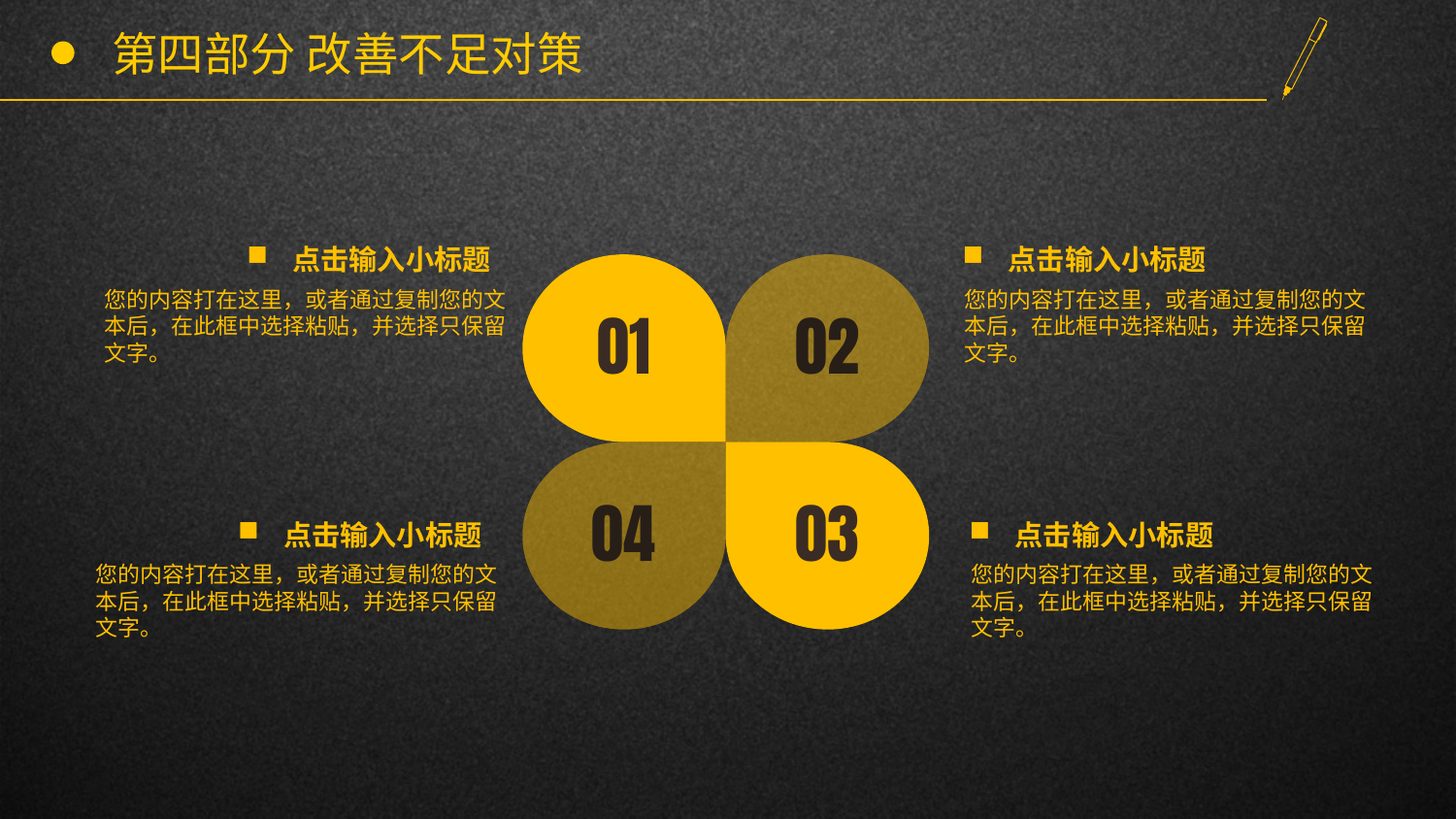

# 第四部分 改善不足对策
点击输入小标题
点击输入小标题
01
02
您的内容打在这里，或者通过复制您的文本后，在此框中选择粘贴，并选择只保留文字。

您的内容打在这里，或者通过复制您的文本后，在此框中选择粘贴，并选择只保留文字。

04
03
点击输入小标题
点击输入小标题
您的内容打在这里，或者通过复制您的文本后，在此框中选择粘贴，并选择只保留文字。

您的内容打在这里，或者通过复制您的文本后，在此框中选择粘贴，并选择只保留文字。